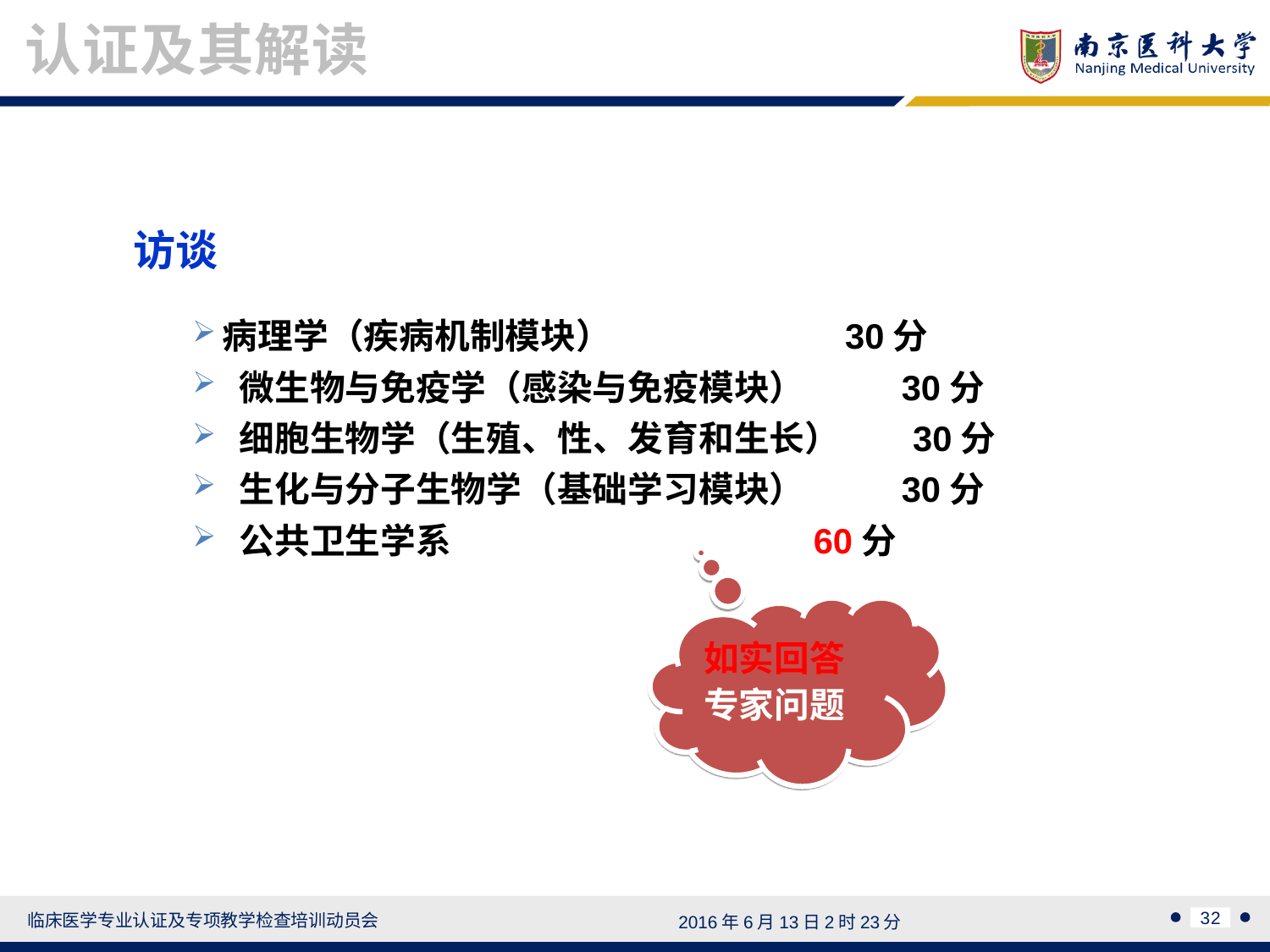

认证及其解读
访谈
病理学（疾病机制模块）                            30分
 微生物与免疫学（感染与免疫模块）           30分
 细胞生物学（生殖、性、发育和生长）        30分
 生化与分子生物学（基础学习模块）           30分
 公共卫生学系                                            60分
如实回答
专家问题